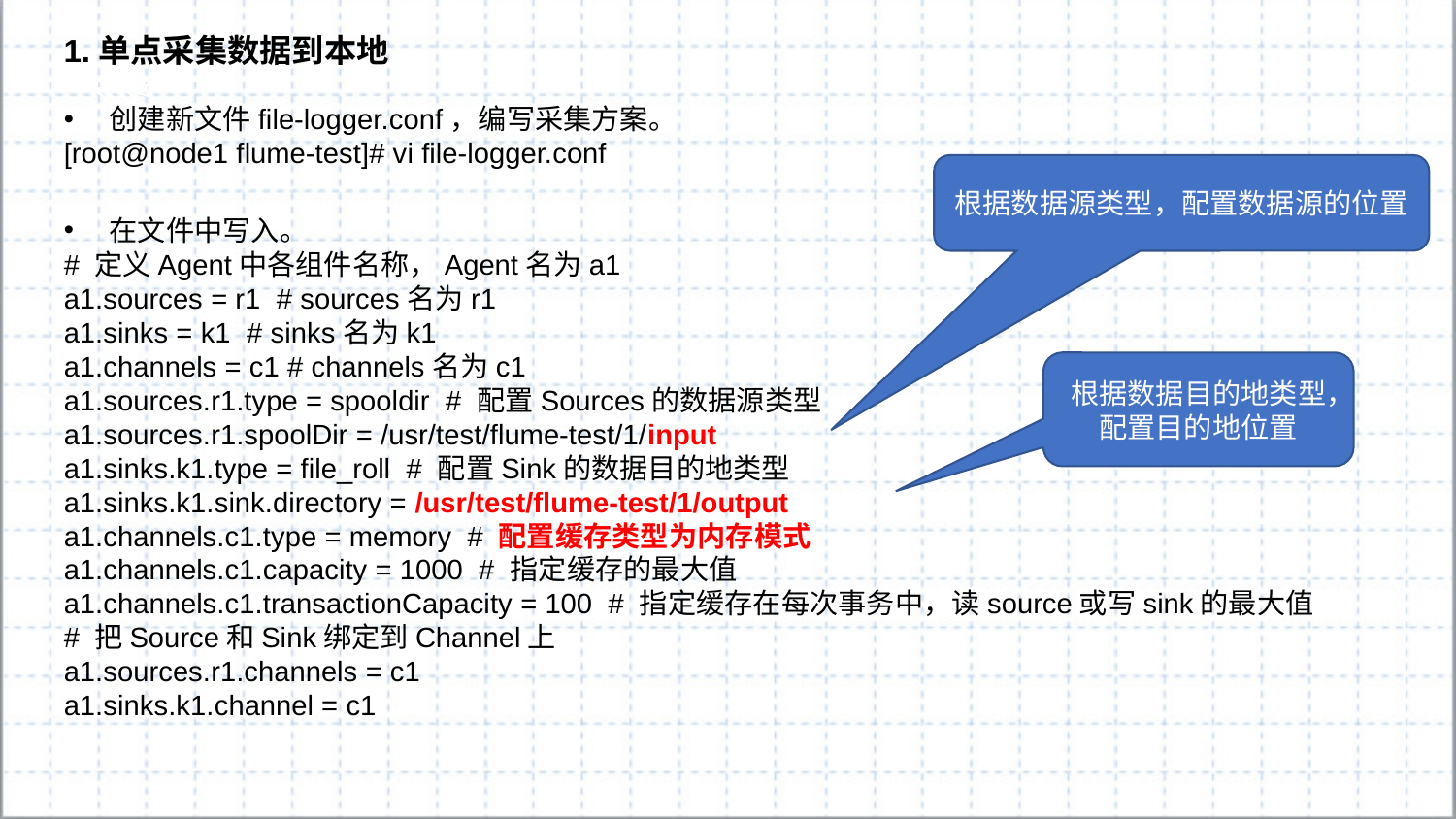

1.单点采集数据到本地
创建新文件file-logger.conf，编写采集方案。
[root@node1 flume-test]# vi file-logger.conf
根据数据源类型，配置数据源的位置
在文件中写入。
# 定义Agent中各组件名称，Agent名为a1
a1.sources = r1  # sources名为r1
a1.sinks = k1  # sinks名为k1
a1.channels = c1 # channels名为c1
a1.sources.r1.type = spooldir  # 配置Sources的数据源类型
a1.sources.r1.spoolDir = /usr/test/flume-test/1/input
a1.sinks.k1.type = file_roll  # 配置Sink的数据目的地类型
a1.sinks.k1.sink.directory = /usr/test/flume-test/1/output
a1.channels.c1.type = memory  # 配置缓存类型为内存模式
a1.channels.c1.capacity = 1000  # 指定缓存的最大值
a1.channels.c1.transactionCapacity = 100  # 指定缓存在每次事务中，读source或写sink的最大值
# 把Source和Sink绑定到Channel上
a1.sources.r1.channels = c1
a1.sinks.k1.channel = c1
根据数据目的地类型，配置目的地位置